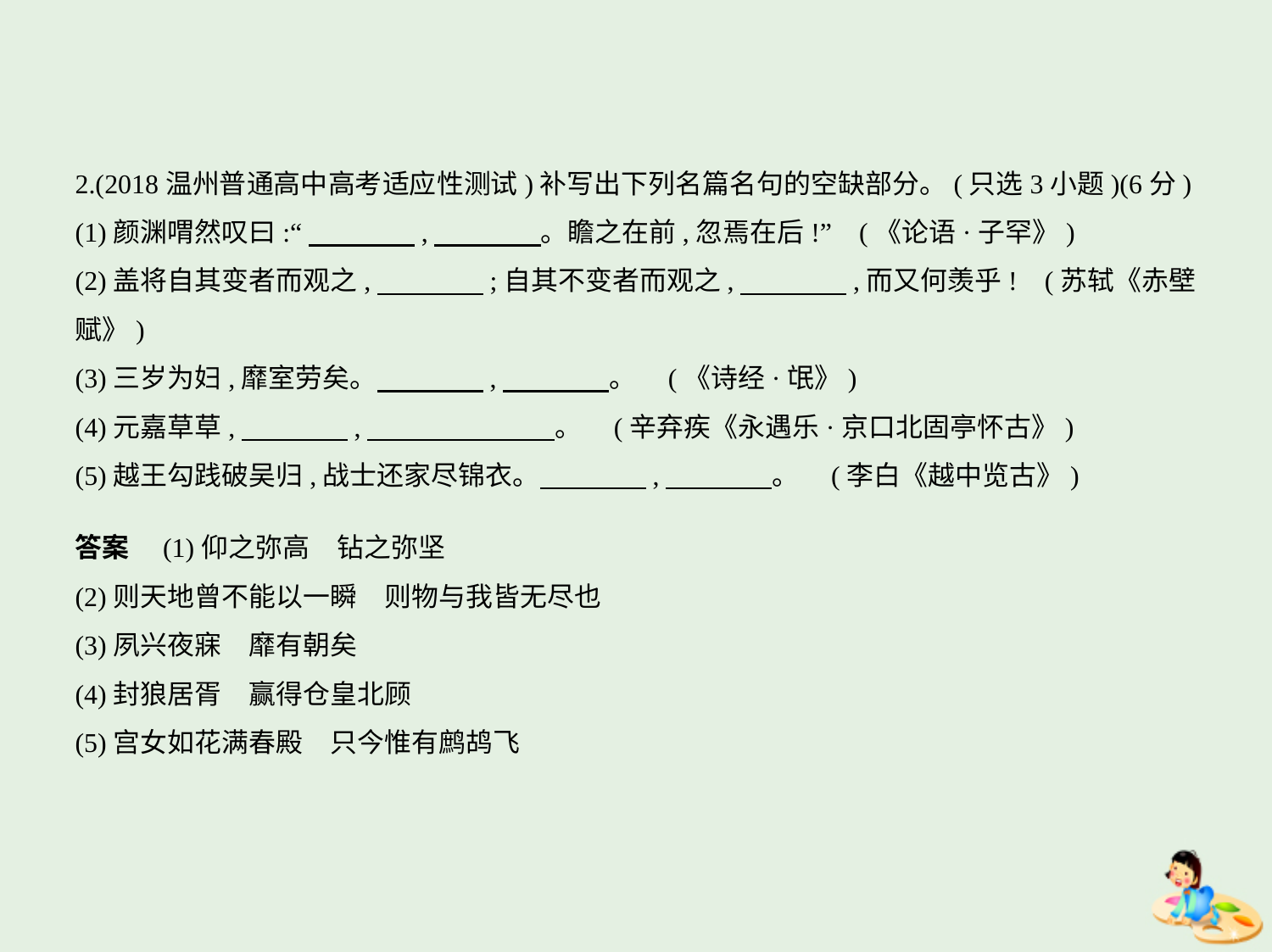

2.(2018温州普通高中高考适应性测试)补写出下列名篇名句的空缺部分。(只选3小题)(6分)
(1)颜渊喟然叹曰:“　　　    ,　　　    。瞻之在前,忽焉在后!” (《论语·子罕》)
(2)盖将自其变者而观之,　　　    ;自其不变者而观之,　　　    ,而又何羡乎! (苏轼《赤壁
赋》)
(3)三岁为妇,靡室劳矣。　　　    ,　　　    。 (《诗经·氓》)
(4)元嘉草草,　　　    ,　　　　　　    。 (辛弃疾《永遇乐·京口北固亭怀古》)
(5)越王勾践破吴归,战士还家尽锦衣。　　　    ,　　　    。 (李白《越中览古》)
答案　(1)仰之弥高　钻之弥坚
(2)则天地曾不能以一瞬　则物与我皆无尽也
(3)夙兴夜寐　靡有朝矣
(4)封狼居胥　赢得仓皇北顾
(5)宫女如花满春殿　只今惟有鹧鸪飞